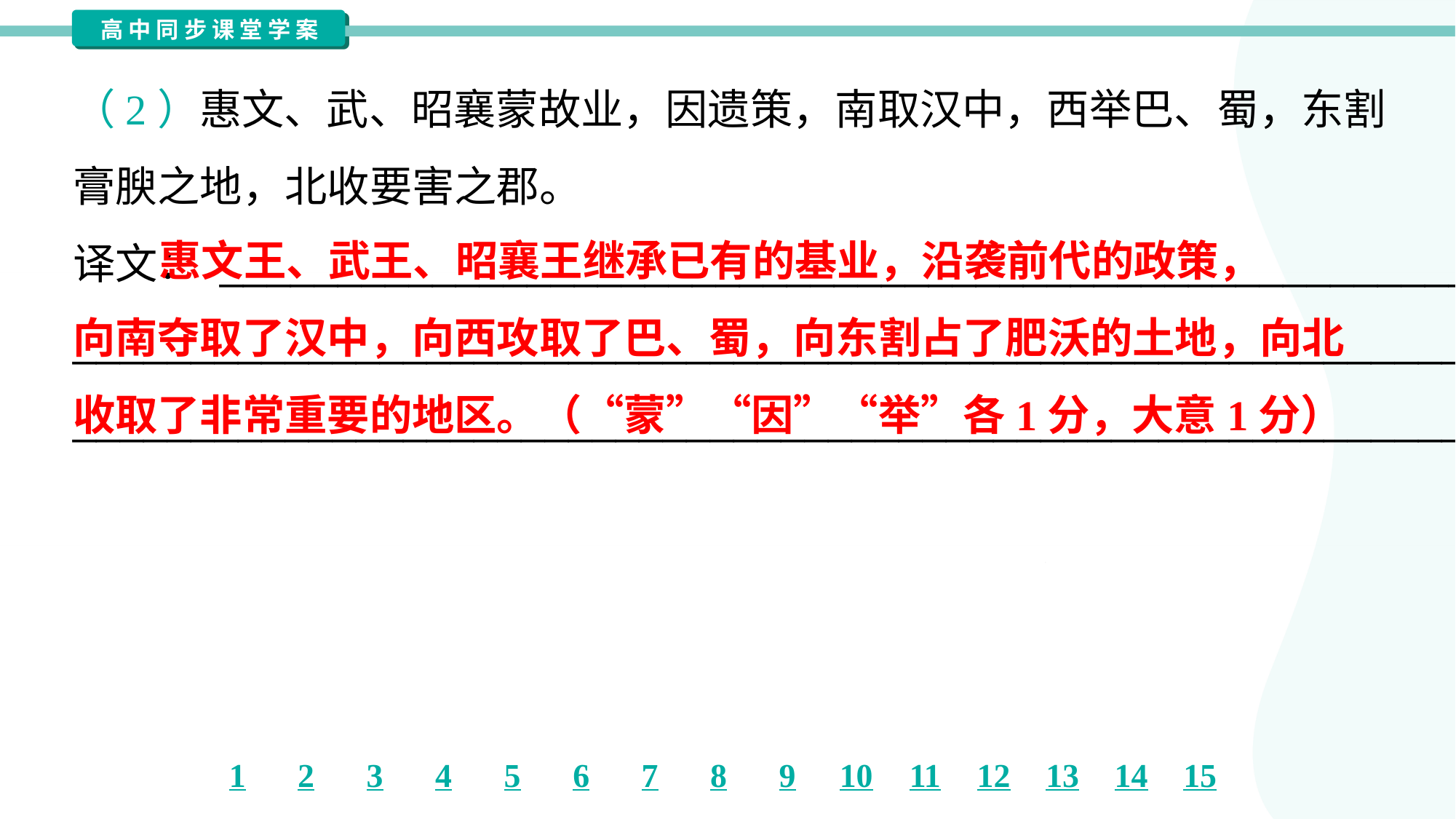

（2）惠文、武、昭襄蒙故业，因遗策，南取汉中，西举巴、蜀，东割
膏腴之地，北收要害之郡。
译文： ______________________________________________________
_____________________________________________________________
_____________________________________________________________
        惠文王、武王、昭襄王继承已有的基业，沿袭前代的政策，
向南夺取了汉中，向西攻取了巴、蜀，向东割占了肥沃的土地，向北
收取了非常重要的地区。（“蒙”“因”“举”各1分，大意1分）